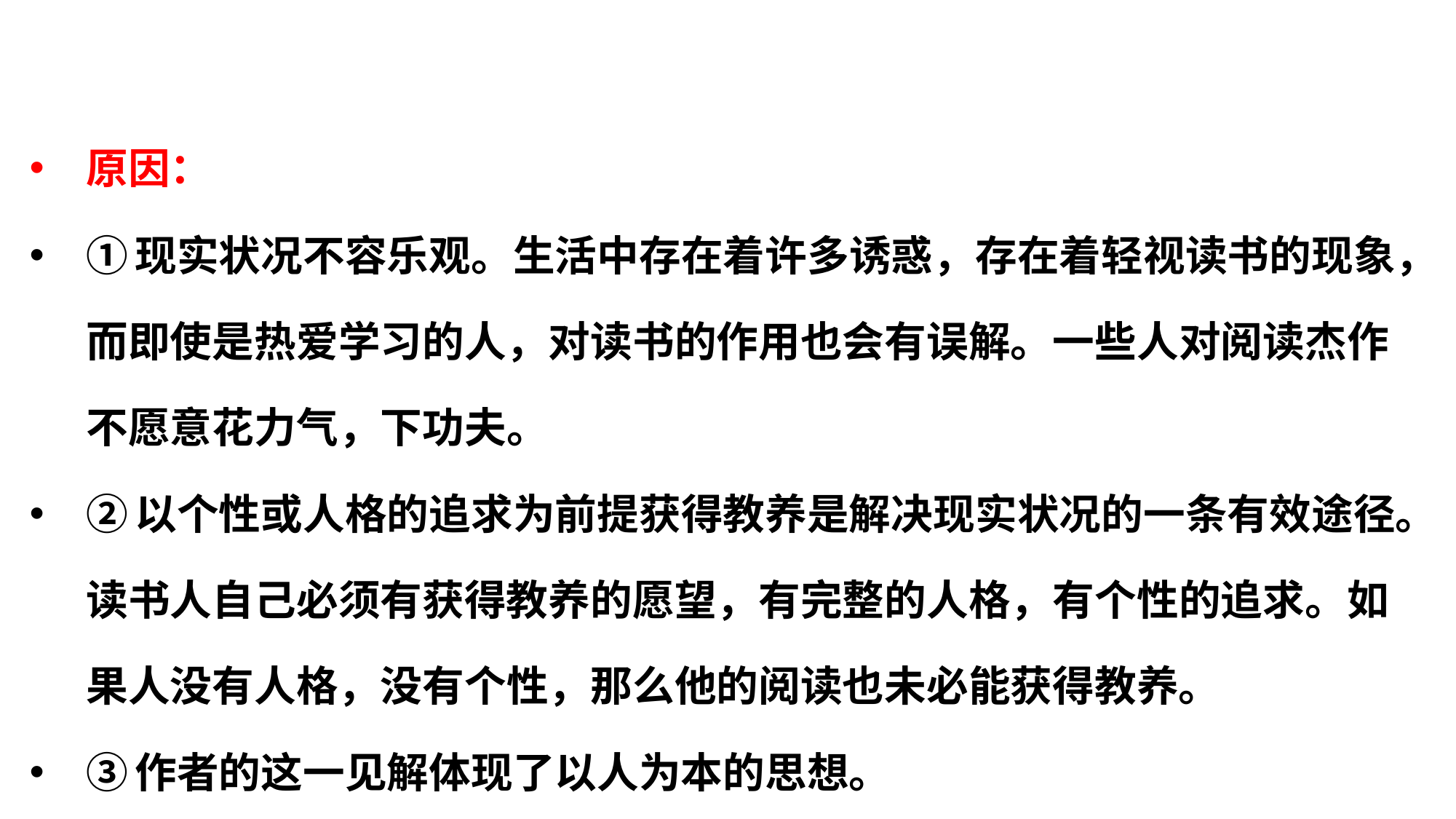

原因：
①现实状况不容乐观。生活中存在着许多诱惑，存在着轻视读书的现象，而即使是热爱学习的人，对读书的作用也会有误解。一些人对阅读杰作不愿意花力气，下功夫。
②以个性或人格的追求为前提获得教养是解决现实状况的一条有效途径。读书人自己必须有获得教养的愿望，有完整的人格，有个性的追求。如果人没有人格，没有个性，那么他的阅读也未必能获得教养。
③作者的这一见解体现了以人为本的思想。